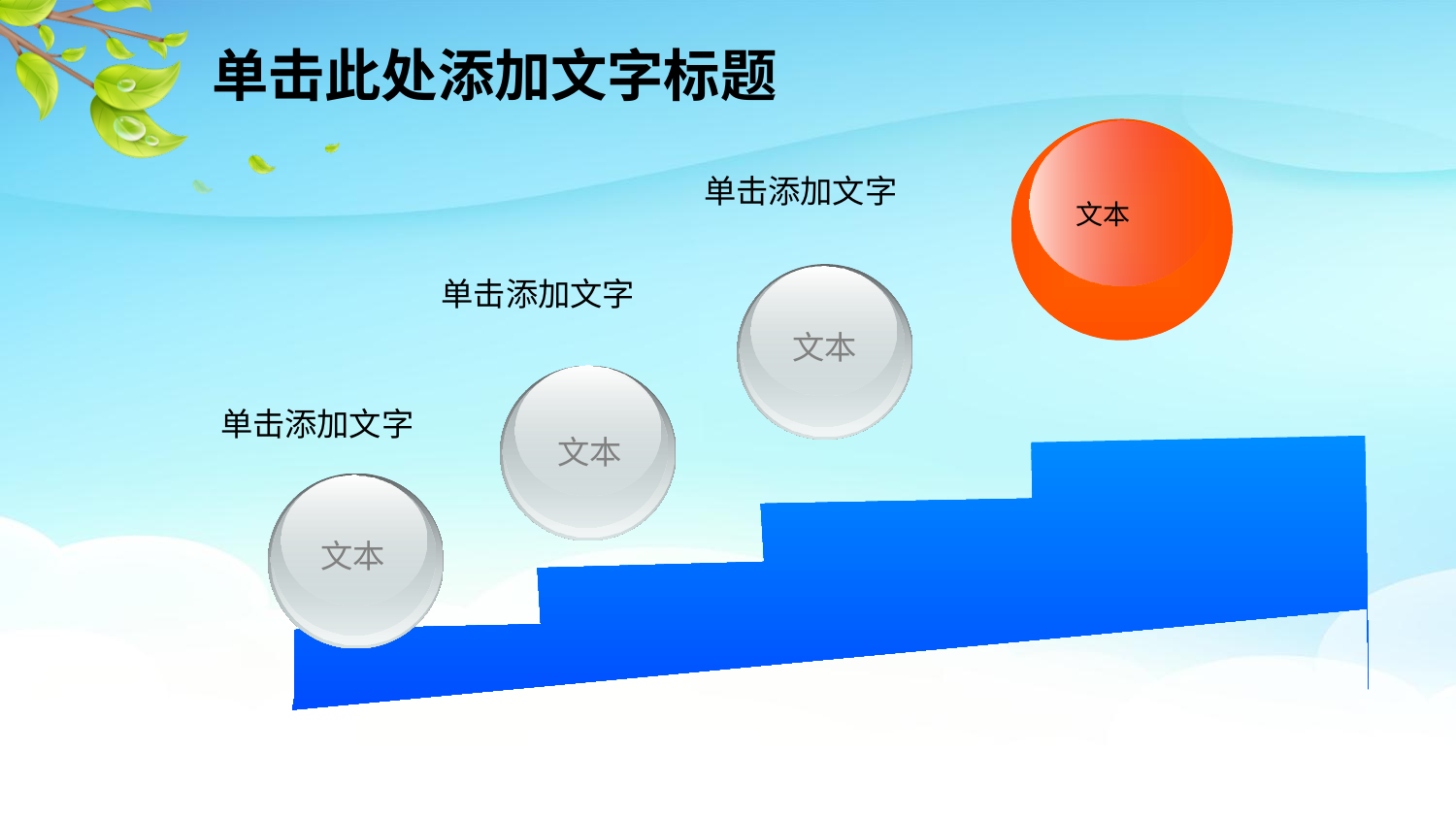

文本
单击添加文字

  文本
单击添加文字

  文本
单击添加文字

 文本